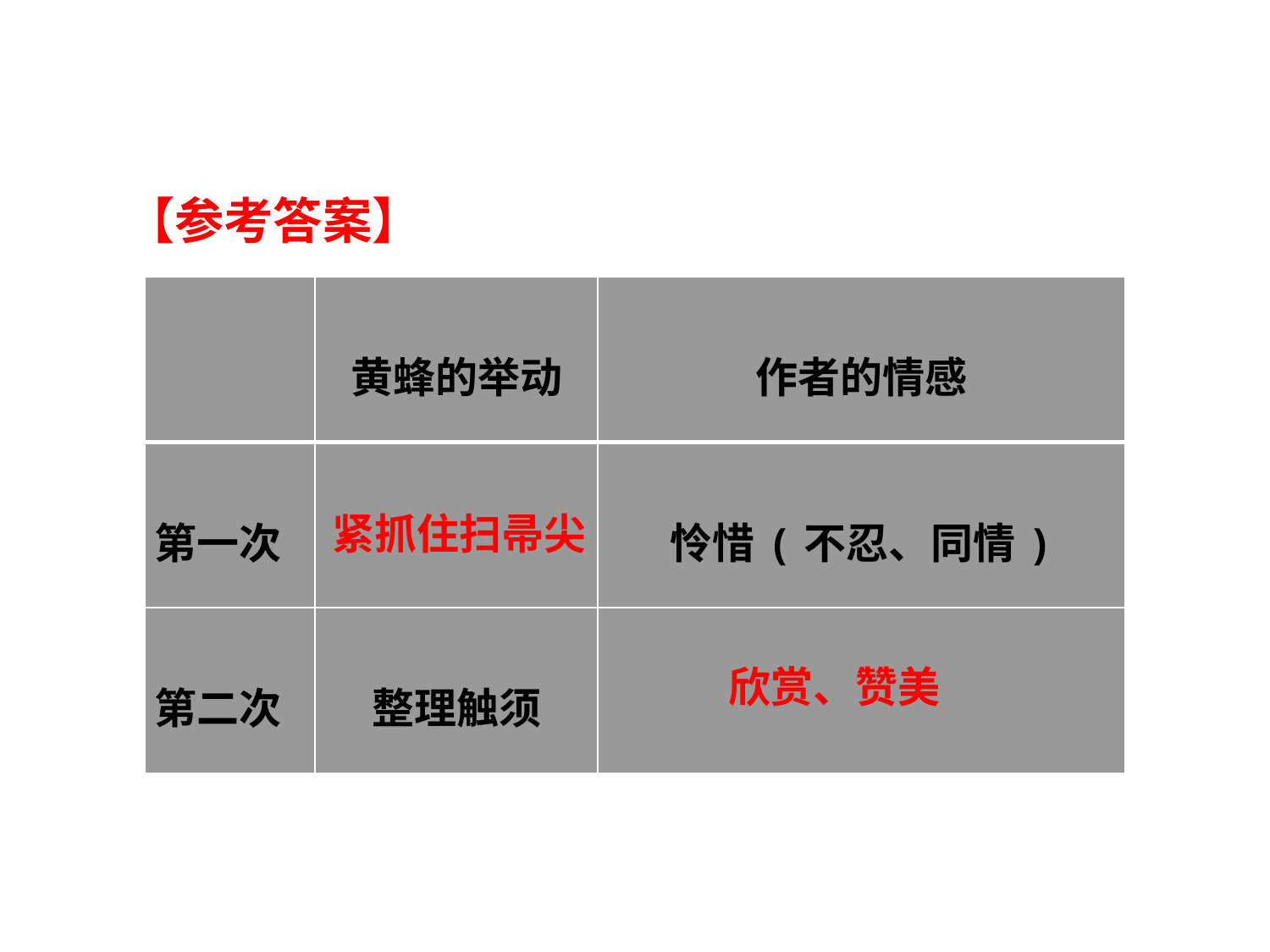

【参考答案】
|  | 黄蜂的举动 | 作者的情感 |
| --- | --- | --- |
| 第一次 |  | 怜惜(不忍、同情) |
| 第二次 | 整理触须 |  |
紧抓住扫帚尖
欣赏、赞美